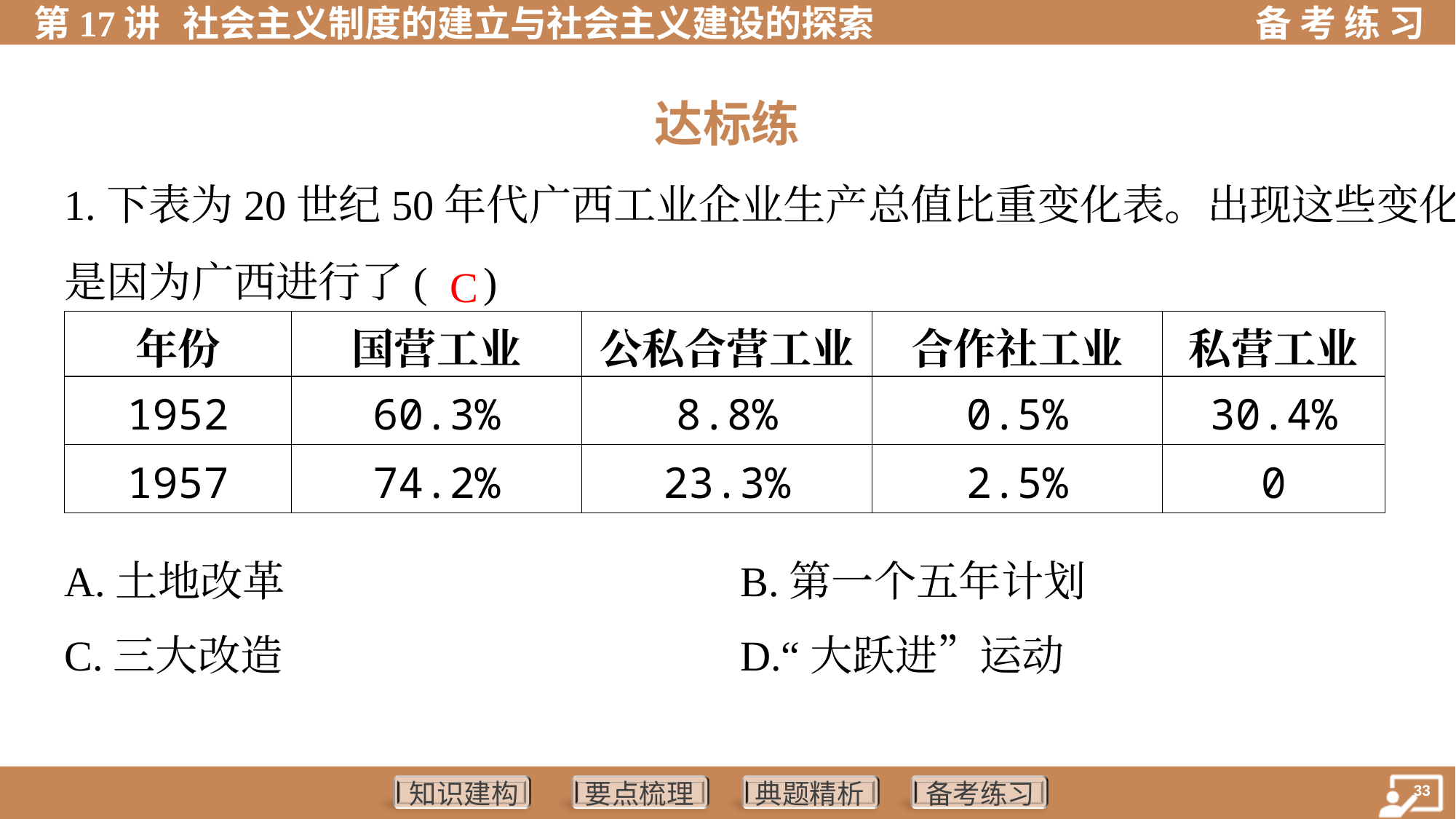

达标练
1.下表为20世纪50年代广西工业企业生产总值比重变化表。出现这些变化
是因为广西进行了(     )
C
| 年份 | 国营工业 | 公私合营工业 | 合作社工业 | 私营工业 |
| --- | --- | --- | --- | --- |
| 1952 | 60.3% | 8.8% | 0.5% | 30.4% |
| 1957 | 74.2% | 23.3% | 2.5% | 0 |
A.土地改革	B.第一个五年计划
C.三大改造	D.“大跃进”运动